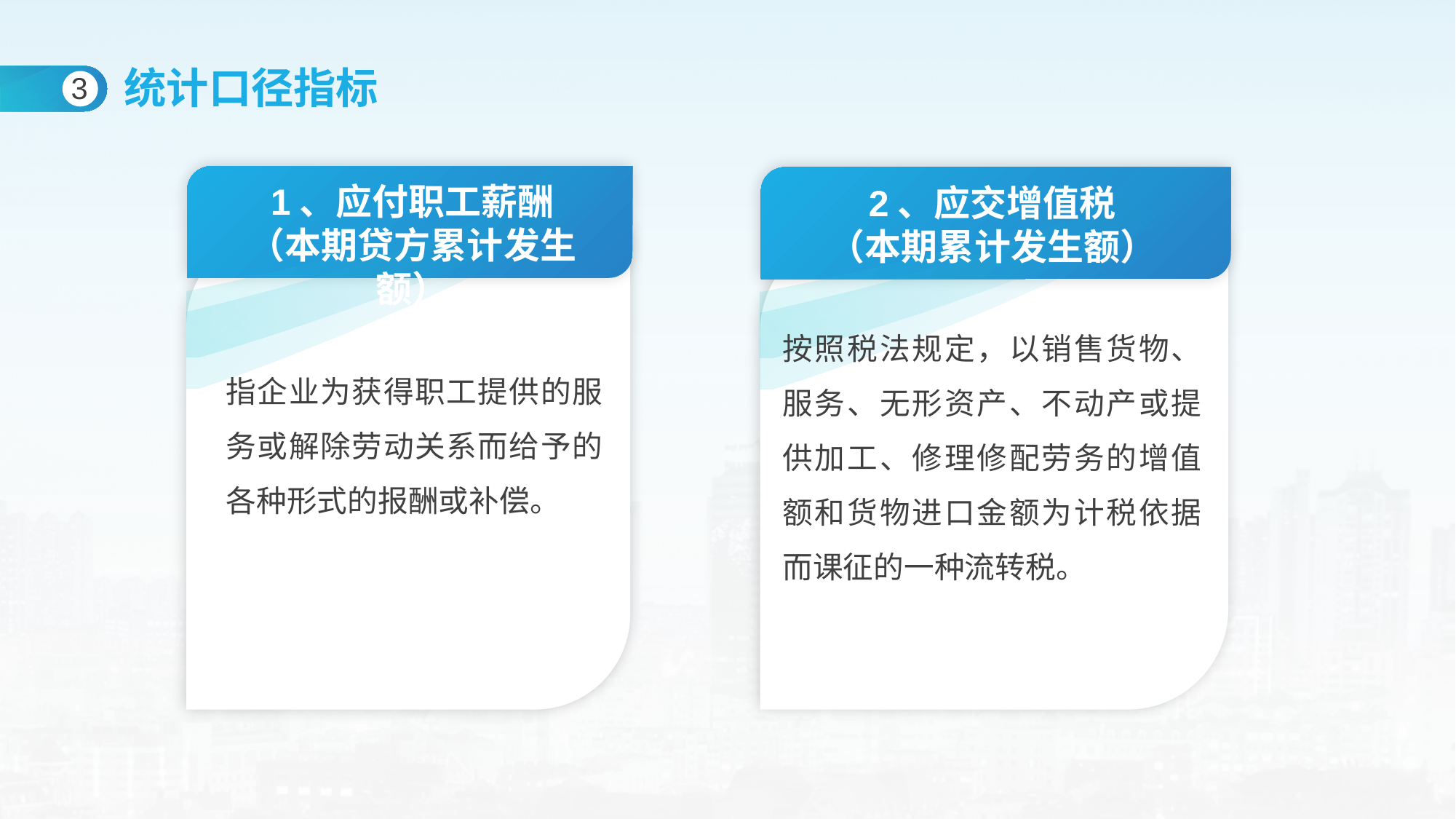

统计口径指标
3

1、应付职工薪酬
（本期贷方累计发生额）
指企业为获得职工提供的服务或解除劳动关系而给予的各种形式的报酬或补偿。

2、应交增值税
（本期累计发生额）
按照税法规定，以销售货物、服务、无形资产、不动产或提供加工、修理修配劳务的增值额和货物进口金额为计税依据而课征的一种流转税。